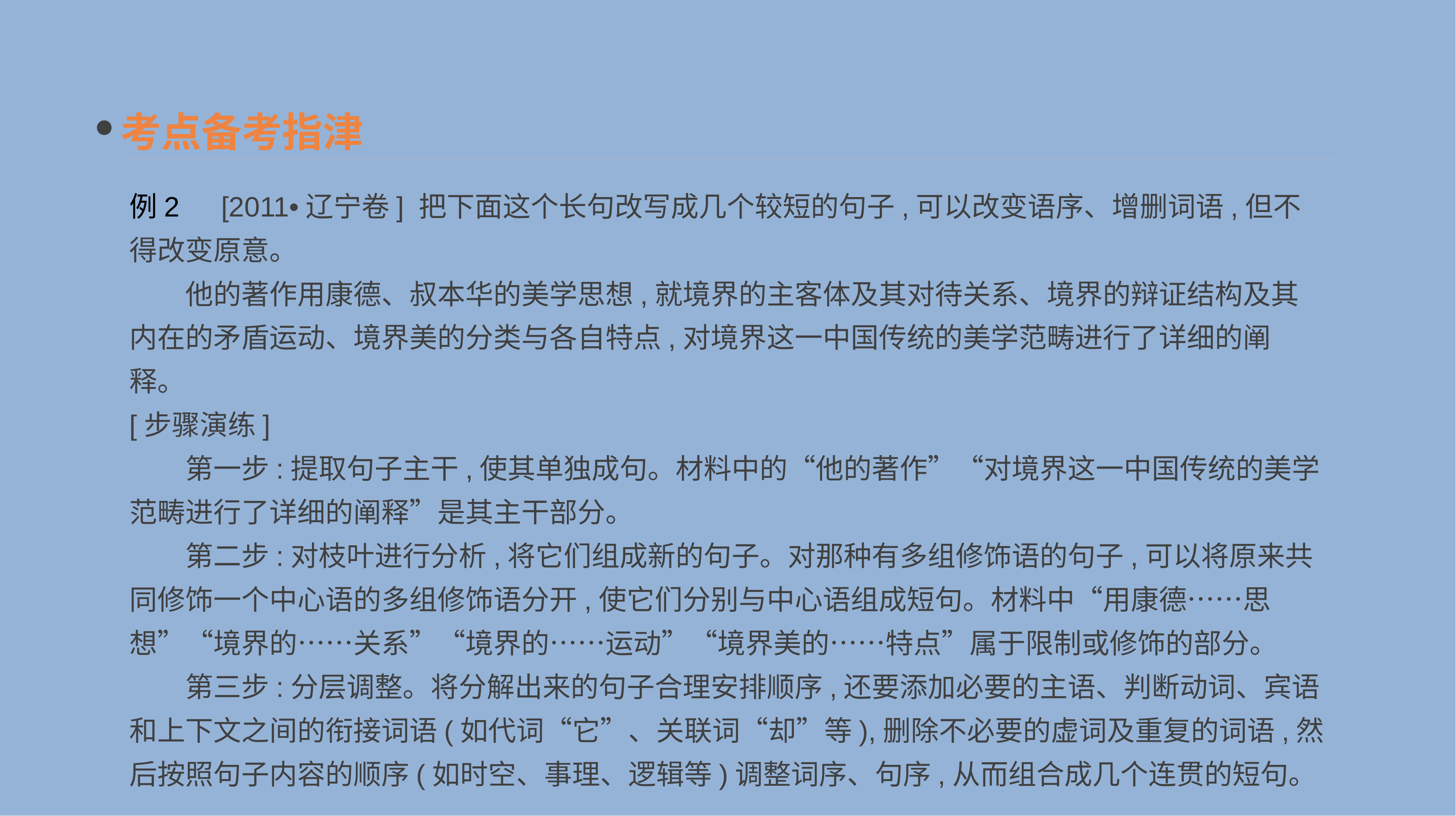

考点备考指津

例2　[2011•辽宁卷] 把下面这个长句改写成几个较短的句子,可以改变语序、增删词语,但不得改变原意。
　　他的著作用康德、叔本华的美学思想,就境界的主客体及其对待关系、境界的辩证结构及其内在的矛盾运动、境界美的分类与各自特点,对境界这一中国传统的美学范畴进行了详细的阐释。
[步骤演练]
　　第一步:提取句子主干,使其单独成句。材料中的“他的著作”“对境界这一中国传统的美学范畴进行了详细的阐释”是其主干部分。
　　第二步:对枝叶进行分析,将它们组成新的句子。对那种有多组修饰语的句子,可以将原来共同修饰一个中心语的多组修饰语分开,使它们分别与中心语组成短句。材料中“用康德……思想”“境界的……关系”“境界的……运动”“境界美的……特点”属于限制或修饰的部分。
　　第三步:分层调整。将分解出来的句子合理安排顺序,还要添加必要的主语、判断动词、宾语和上下文之间的衔接词语(如代词“它”、关联词“却”等),删除不必要的虚词及重复的词语,然后按照句子内容的顺序(如时空、事理、逻辑等)调整词序、句序,从而组合成几个连贯的短句。